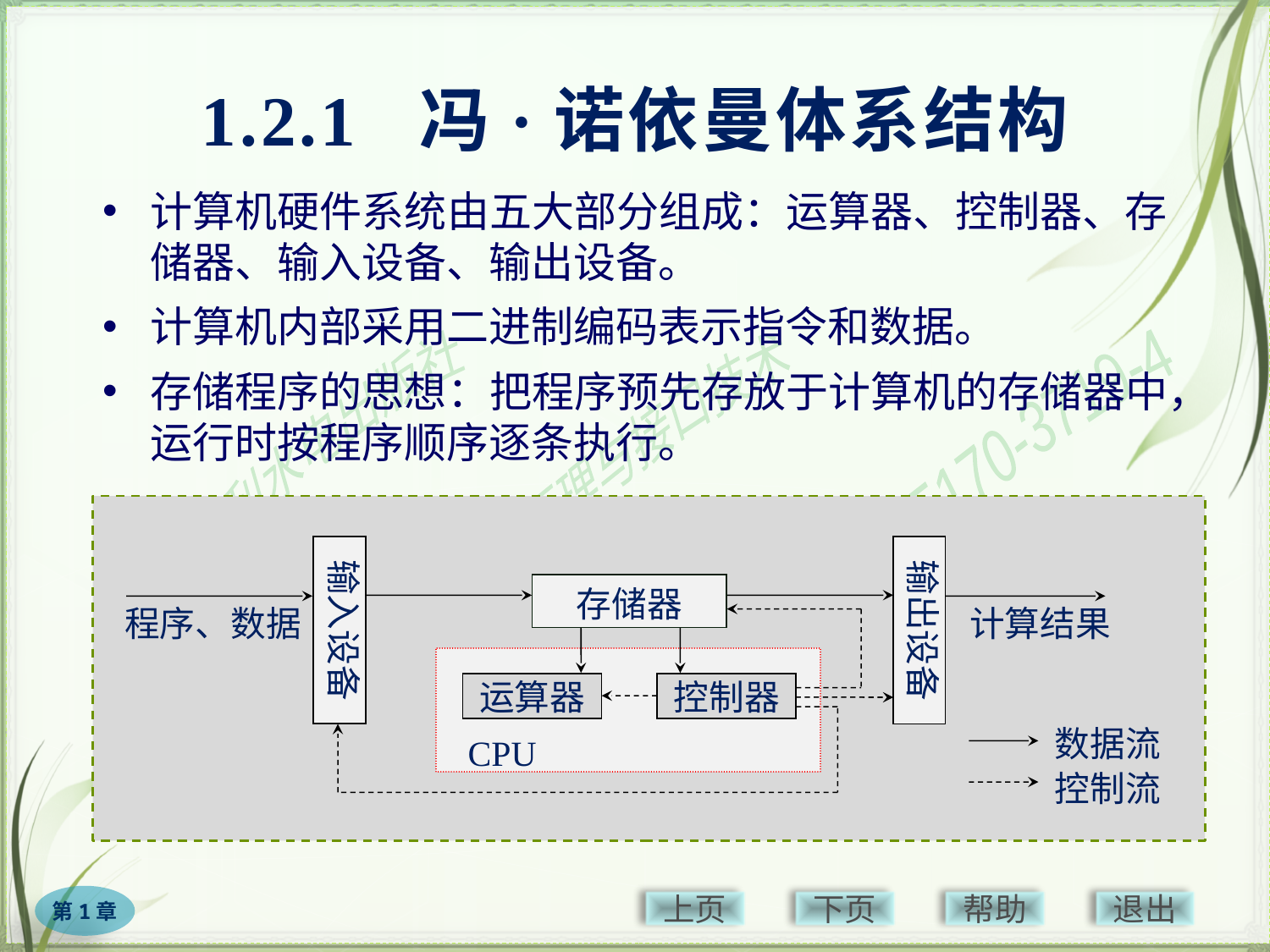

# 1.2.1  冯·诺依曼体系结构
计算机硬件系统由五大部分组成：运算器、控制器、存储器、输入设备、输出设备。
计算机内部采用二进制编码表示指令和数据。
存储程序的思想：把程序预先存放于计算机的存储器中，运行时按程序顺序逐条执行。

输入设备
输出设备
存储器

程序、数据
计算结果

运算器
控制器

数据流

CPU

控制流